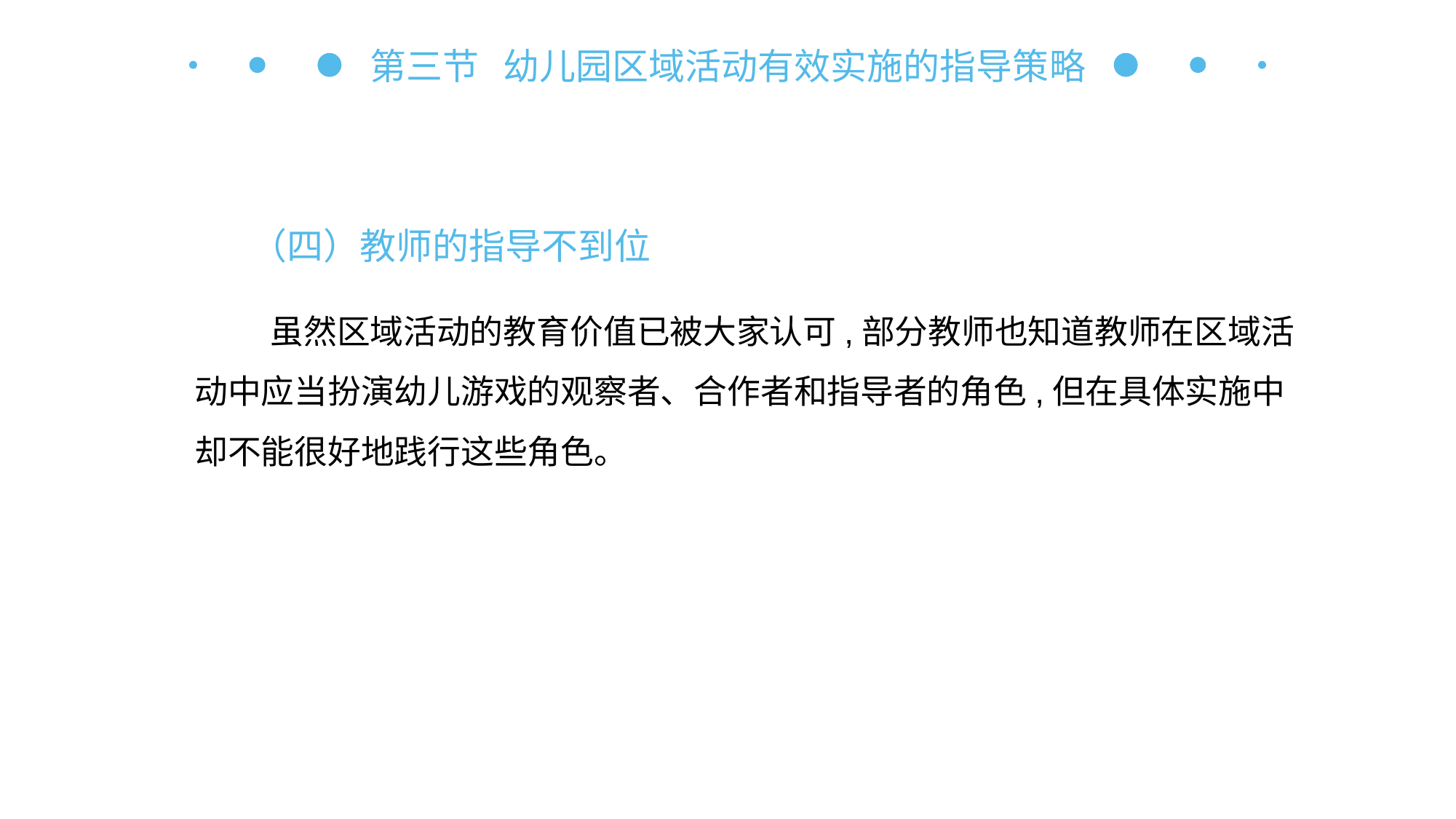

第三节   幼儿园区域活动有效实施的指导策略

（四）教师的指导不到位
虽然区域活动的教育价值已被大家认可,部分教师也知道教师在区域活动中应当扮演幼儿游戏的观察者、合作者和指导者的角色,但在具体实施中却不能很好地践行这些角色。